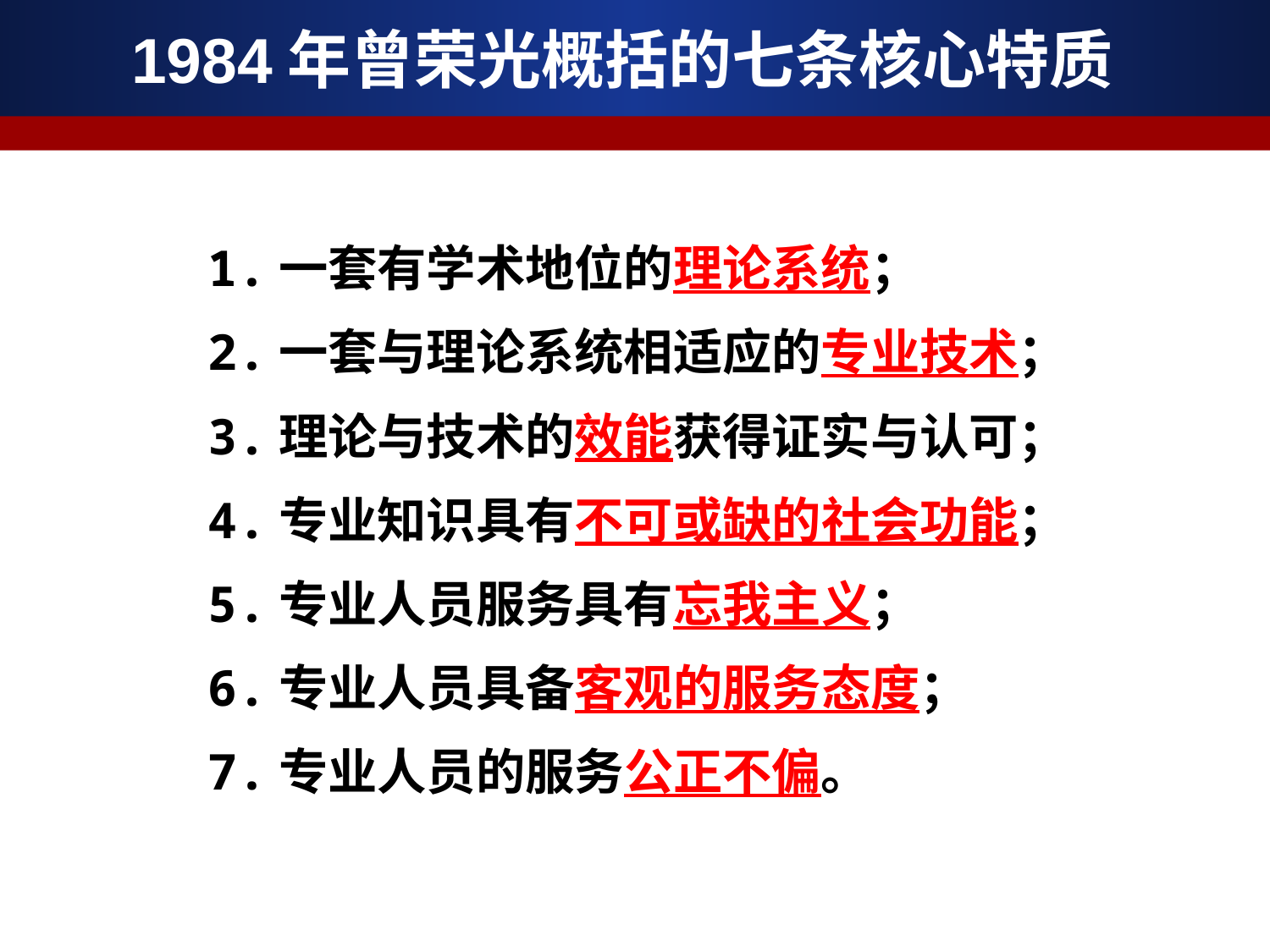

# 1984年曾荣光概括的七条核心特质
1.一套有学术地位的理论系统；
2.一套与理论系统相适应的专业技术；
3.理论与技术的效能获得证实与认可；
4.专业知识具有不可或缺的社会功能；
5.专业人员服务具有忘我主义；
6.专业人员具备客观的服务态度；
7.专业人员的服务公正不偏。